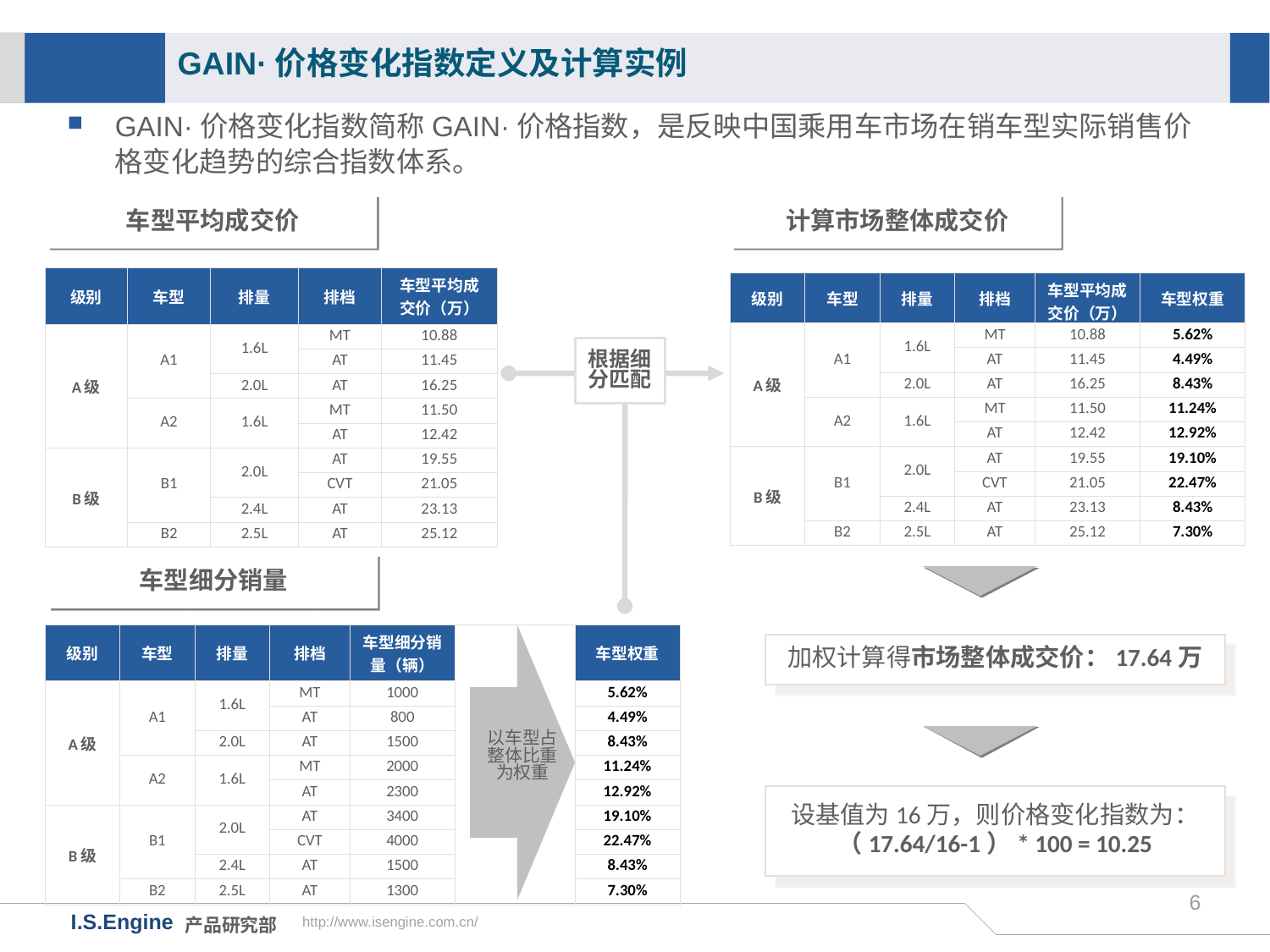

GAIN·价格变化指数定义及计算实例
GAIN·价格变化指数简称GAIN·价格指数，是反映中国乘用车市场在销车型实际销售价格变化趋势的综合指数体系。
车型平均成交价
计算市场整体成交价

| 级别 | 车型 | 排量 | 排档 | 车型平均成交价（万） |
| --- | --- | --- | --- | --- |
| A级 | A1 | 1.6L | MT | 10.88 |
|  |  |  | AT | 11.45 |
|  |  | 2.0L | AT | 16.25 |
|  | A2 | 1.6L | MT | 11.50 |
|  |  |  | AT | 12.42 |
| B级 | B1 | 2.0L | AT | 19.55 |
|  |  |  | CVT | 21.05 |
|  |  | 2.4L | AT | 23.13 |
|  | B2 | 2.5L | AT | 25.12 |
| 级别 | 车型 | 排量 | 排档 | 车型平均成交价（万） | 车型权重 |
| --- | --- | --- | --- | --- | --- |
| A级 | A1 | 1.6L | MT | 10.88 | 5.62% |
|  |  |  | AT | 11.45 | 4.49% |
|  |  | 2.0L | AT | 16.25 | 8.43% |
|  | A2 | 1.6L | MT | 11.50 | 11.24% |
|  |  |  | AT | 12.42 | 12.92% |
| B级 | B1 | 2.0L | AT | 19.55 | 19.10% |
|  |  |  | CVT | 21.05 | 22.47% |
|  |  | 2.4L | AT | 23.13 | 8.43% |
|  | B2 | 2.5L | AT | 25.12 | 7.30% |
根据细分匹配

车型细分销量

| 级别 | 车型 | 排量 | 排档 | 车型细分销量（辆） |  | 车型权重 |
| --- | --- | --- | --- | --- | --- | --- |
| A级 | A1 | 1.6L | MT | 1000 |  | 5.62% |
|  |  |  | AT | 800 |  | 4.49% |
|  |  | 2.0L | AT | 1500 |  | 8.43% |
|  | A2 | 1.6L | MT | 2000 |  | 11.24% |
|  |  |  | AT | 2300 |  | 12.92% |
| B级 | B1 | 2.0L | AT | 3400 |  | 19.10% |
|  |  |  | CVT | 4000 |  | 22.47% |
|  |  | 2.4L | AT | 1500 |  | 8.43% |
|  | B2 | 2.5L | AT | 1300 |  | 7.30% |

加权计算得市场整体成交价：17.64万
以车型占整体比重为权重

设基值为16万，则价格变化指数为：
（17.64/16-1）* 100 = 10.25
6